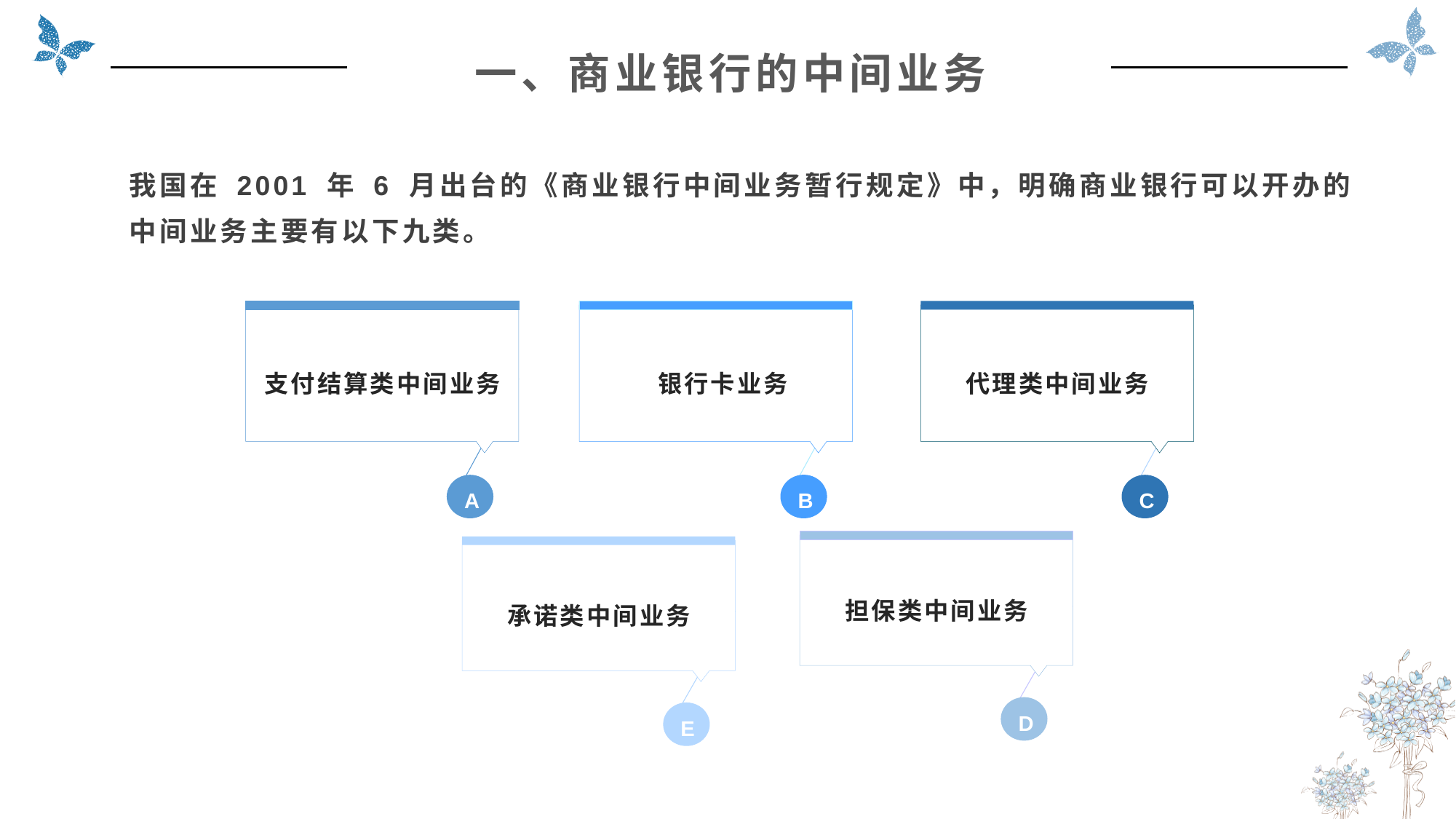

一、商业银行的中间业务
我国在 2001 年 6 月出台的《商业银行中间业务暂行规定》中，明确商业银行可以开办的中间业务主要有以下九类。

支付结算类中间业务
A

 银行卡业务
B

代理类中间业务
C

担保类中间业务
D

承诺类中间业务
E